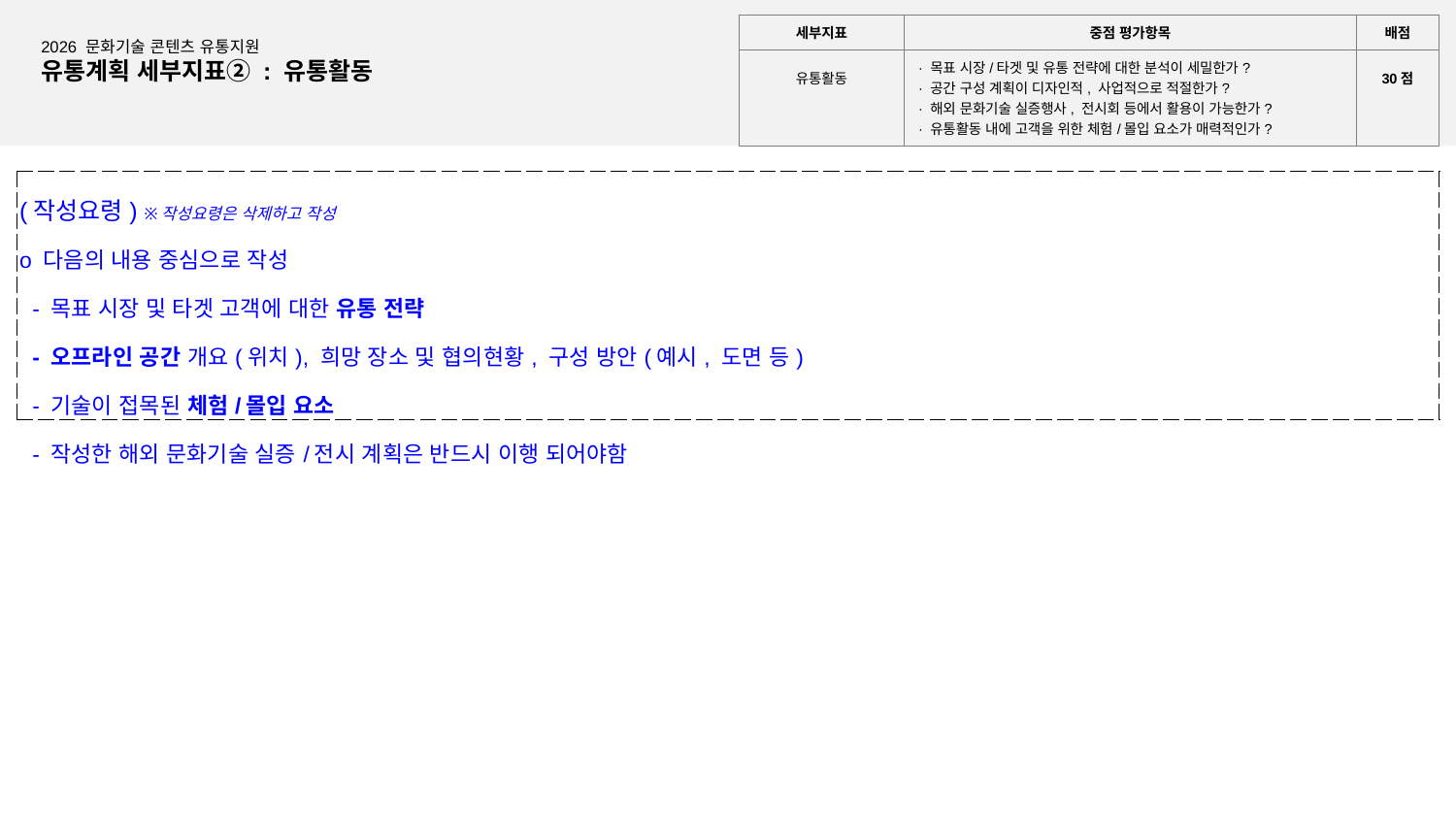

| 세부지표 | 중점 평가항목 | 배점 |
| --- | --- | --- |
| 유통활동 | · 목표 시장/타겟 및 유통 전략에 대한 분석이 세밀한가? · 공간 구성 계획이 디자인적, 사업적으로 적절한가? · 해외 문화기술 실증행사, 전시회 등에서 활용이 가능한가? · 유통활동 내에 고객을 위한 체험/몰입 요소가 매력적인가? | 30점 |
2026 문화기술 콘텐츠 유통지원
유통계획 세부지표② : 유통활동
| (작성요령) ※작성요령은 삭제하고 작성 o 다음의 내용 중심으로 작성 - 목표 시장 및 타겟 고객에 대한 유통 전략 - 오프라인 공간 개요(위치), 희망 장소 및 협의현황, 구성 방안(예시, 도면 등) - 기술이 접목된 체험/몰입 요소 - 작성한 해외 문화기술 실증/전시 계획은 반드시 이행 되어야함 |
| --- |